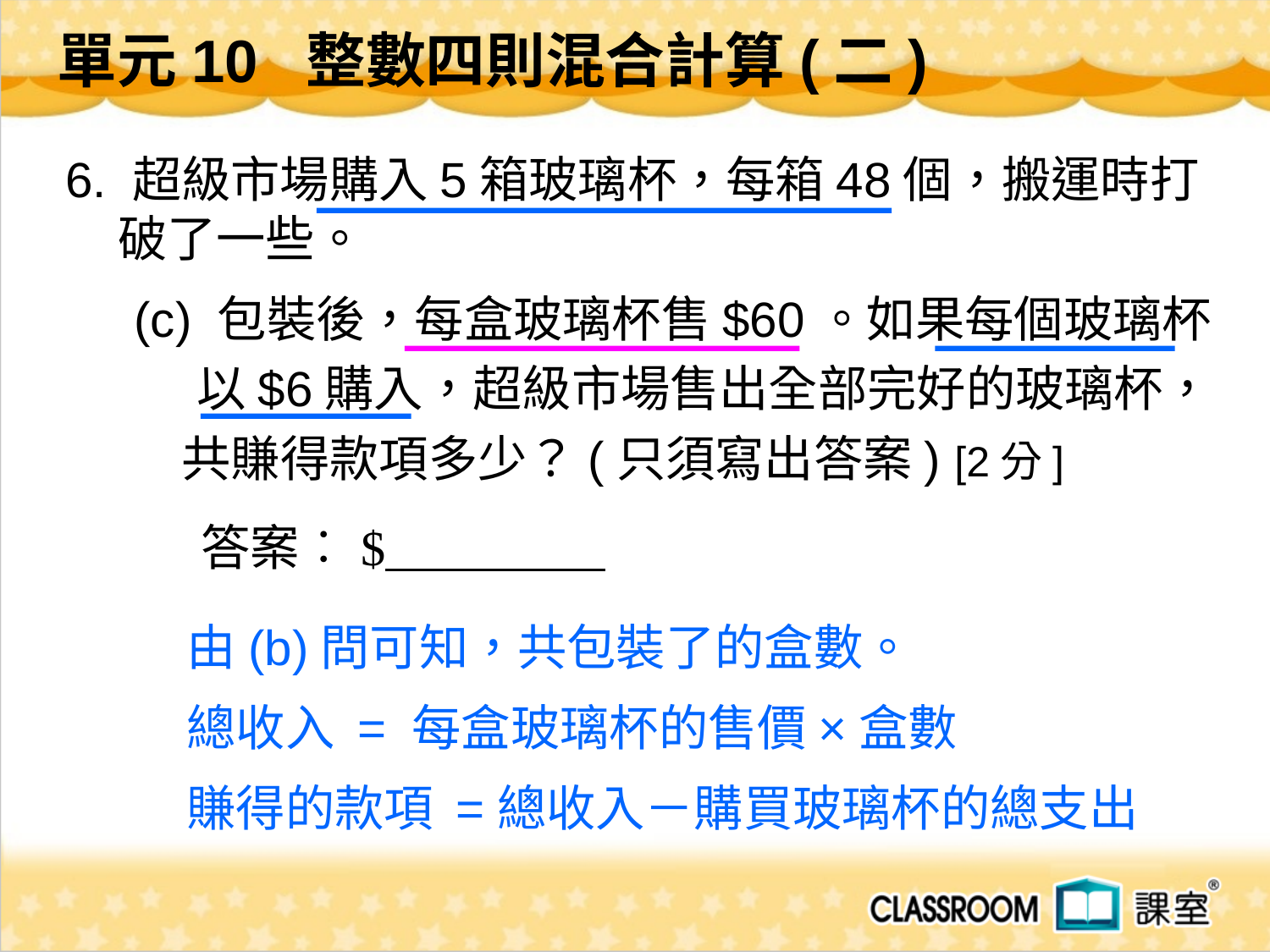

單元10  整數四則混合計算(二)
  6. 超級市場購入5箱玻璃杯，每箱48個，搬運時打破了一些。
       (c) 包裝後，每盒玻璃杯售$60。如果每個玻璃杯
　　　 以$6購入，超級市場售出全部完好的玻璃杯，
            共賺得款項多少？(只須寫出答案) [2分]

答案︰$
由(b)問可知，共包裝了的盒數。
總收入 = 每盒玻璃杯的售價×盒數
賺得的款項 =總收入－購買玻璃杯的總支出